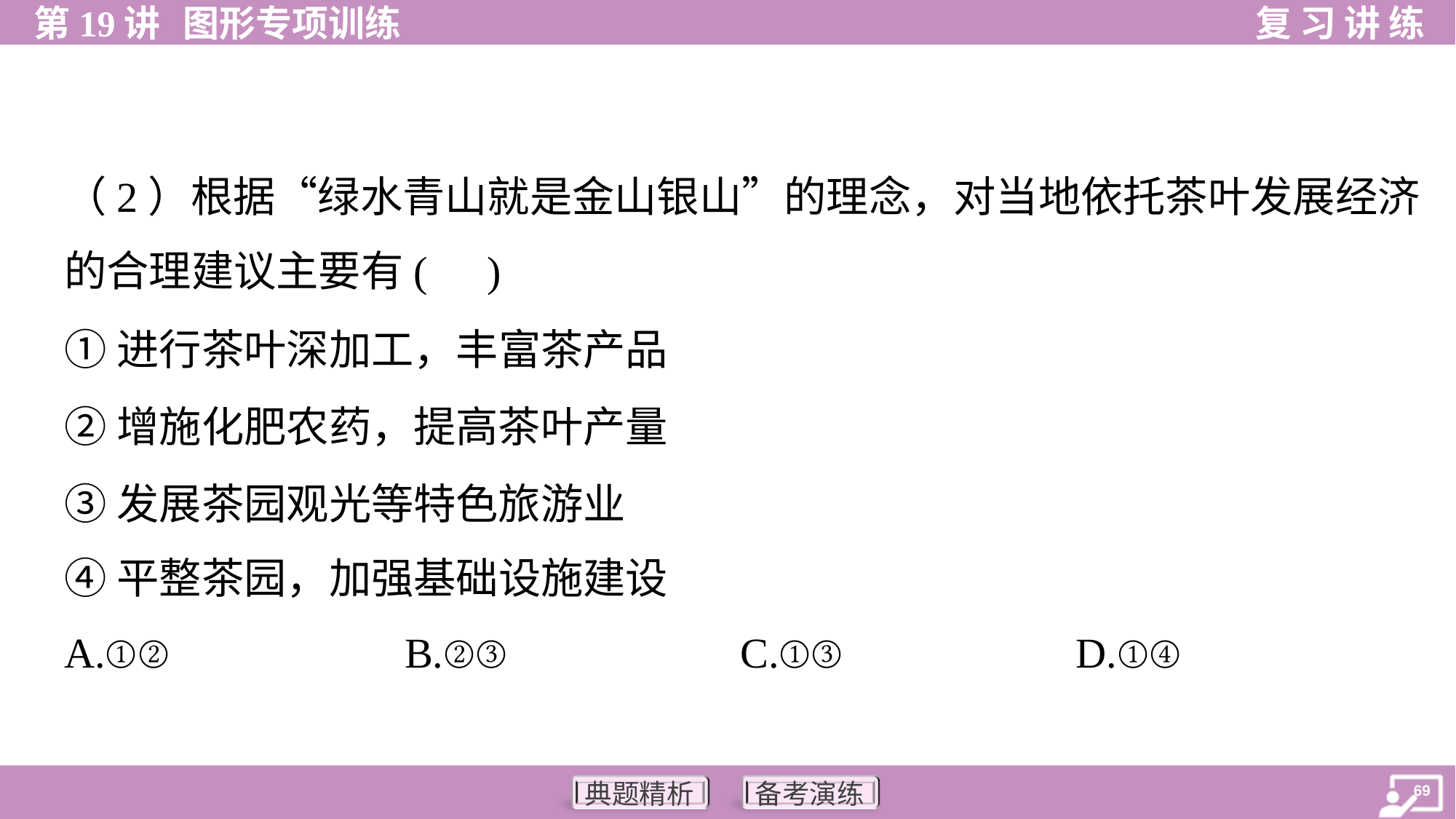

（2）根据“绿水青山就是金山银山”的理念，对当地依托茶叶发展经济
的合理建议主要有(     )
①进行茶叶深加工，丰富茶产品
②增施化肥农药，提高茶叶产量
③发展茶园观光等特色旅游业
④平整茶园，加强基础设施建设
A.①②	B.②③	C.①③	D.①④